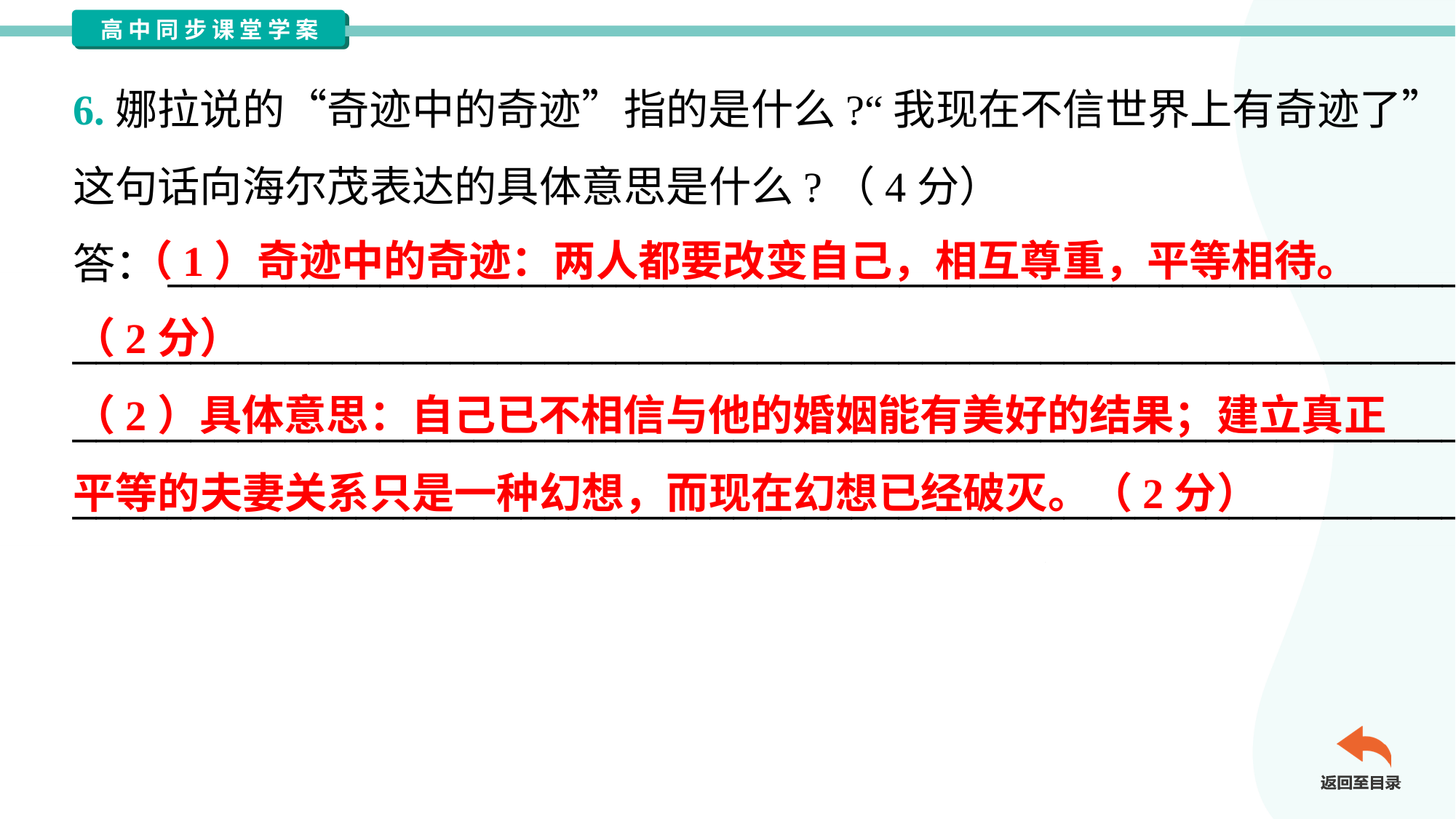

6.娜拉说的“奇迹中的奇迹”指的是什么?“我现在不信世界上有奇迹了”
这句话向海尔茂表达的具体意思是什么?（4分）
答：_________________________________________________________
_____________________________________________________________
_____________________________________________________________
_____________________________________________________________
     （1）奇迹中的奇迹：两人都要改变自己，相互尊重，平等相待。
（2分）
（2）具体意思：自己已不相信与他的婚姻能有美好的结果；建立真正
平等的夫妻关系只是一种幻想，而现在幻想已经破灭。（2分）